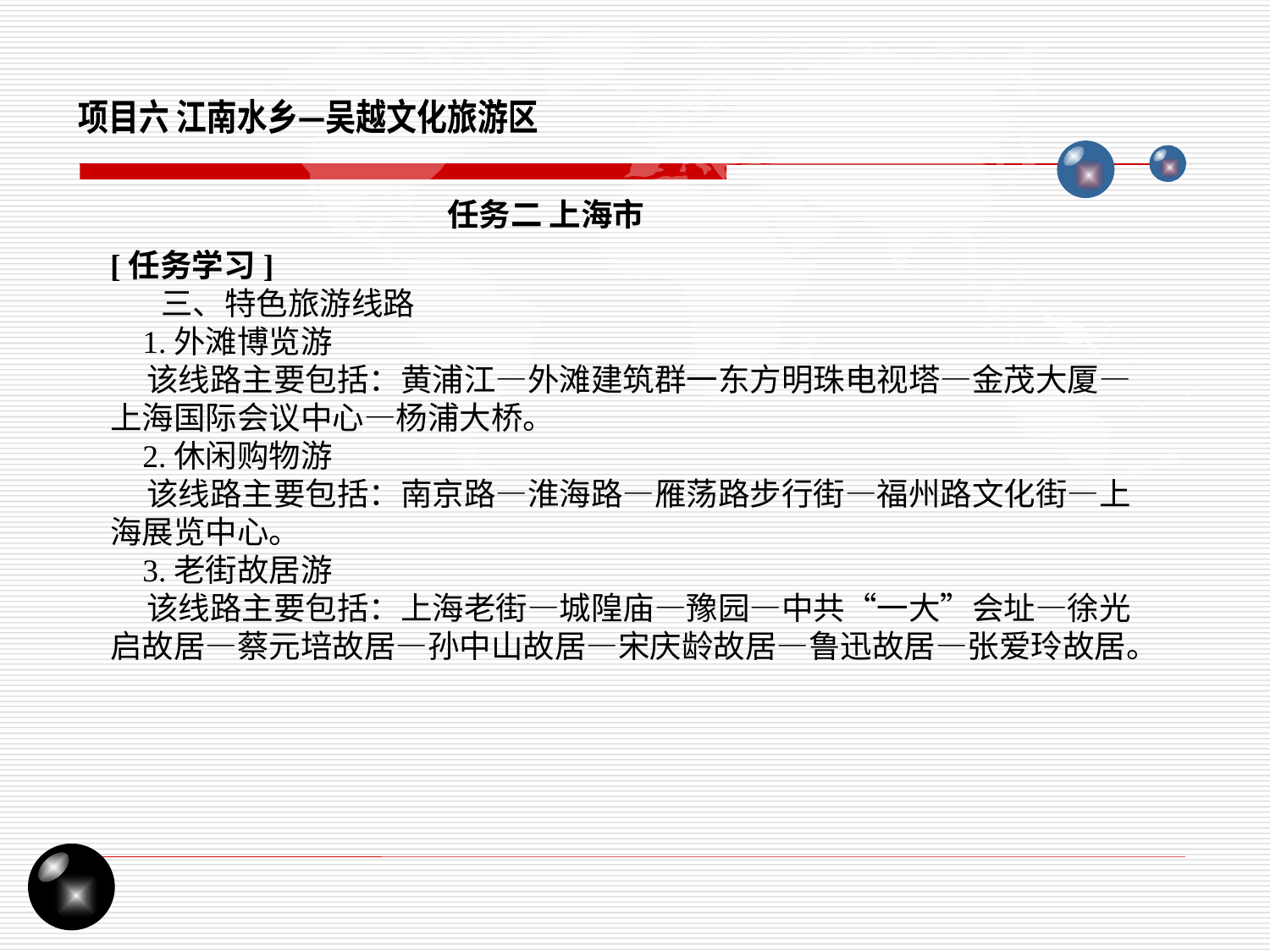

项目六 江南水乡—吴越文化旅游区
任务二 上海市
[任务学习]
      三、特色旅游线路
    1.外滩博览游
    该线路主要包括：黄浦江—外滩建筑群一东方明珠电视塔—金茂大厦—上海国际会议中心—杨浦大桥。
    2.休闲购物游
    该线路主要包括：南京路—淮海路—雁荡路步行街—福州路文化街—上海展览中心。
    3.老街故居游
    该线路主要包括：上海老街—城隍庙—豫园—中共“一大”会址—徐光启故居—蔡元培故居—孙中山故居—宋庆龄故居—鲁迅故居—张爱玲故居。